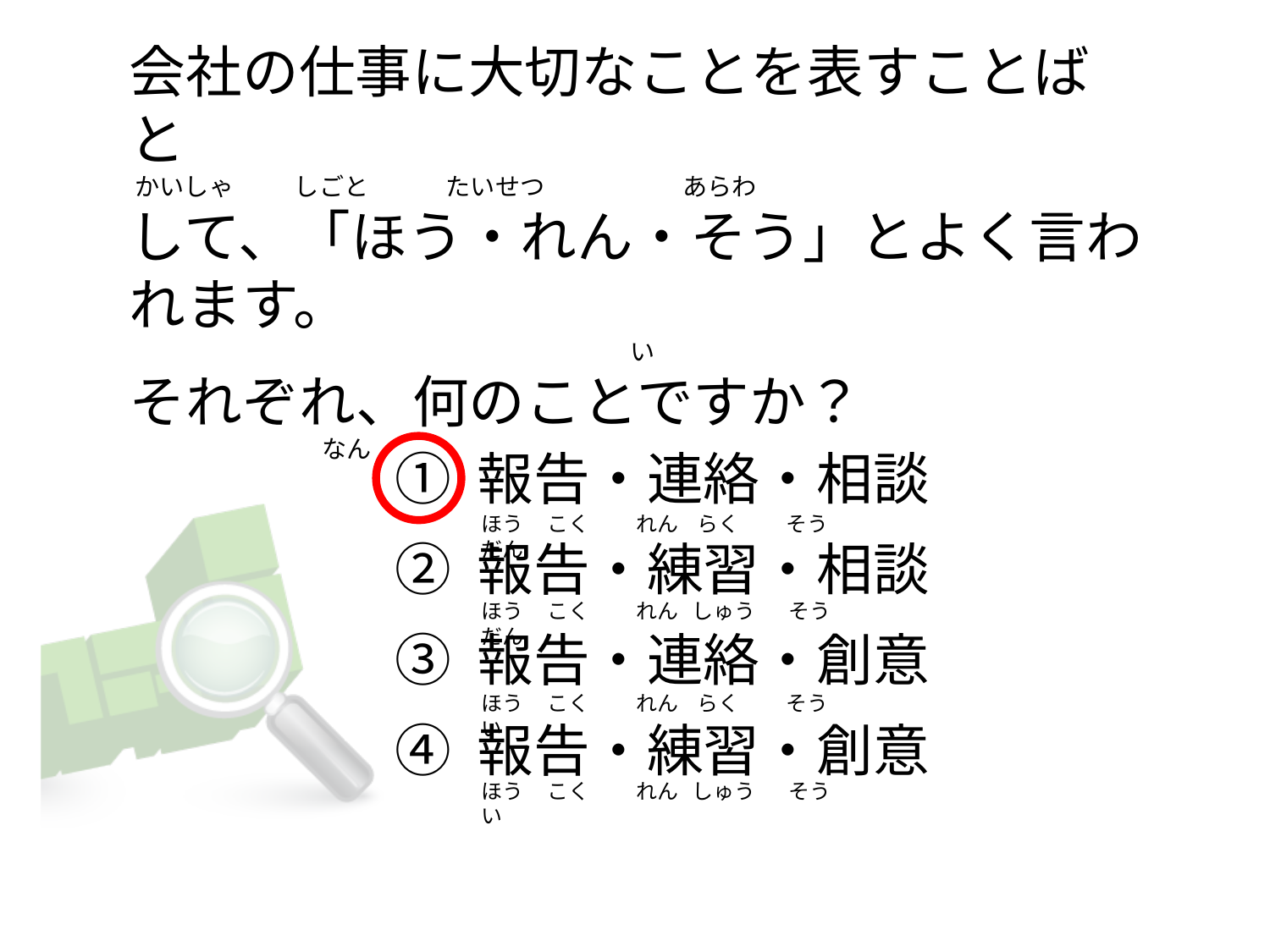

# 会社の仕事に大切なことを表すことばと  かいしゃ           しごと              たいせつ                         あらわ して、「ほう・れん・そう」とよく言われます。                                                                                            い それぞれ、何のことですか？                                    なん

① 報告・連絡・相談
② 報告・練習・相談
③ 報告・連絡・創意
④ 報告・練習・創意
ほう     こく          れん    らく          そう     だん
ほう     こく          れん   しゅう       そう     だん
ほう     こく          れん    らく          そう      い
ほう     こく          れん   しゅう       そう      い